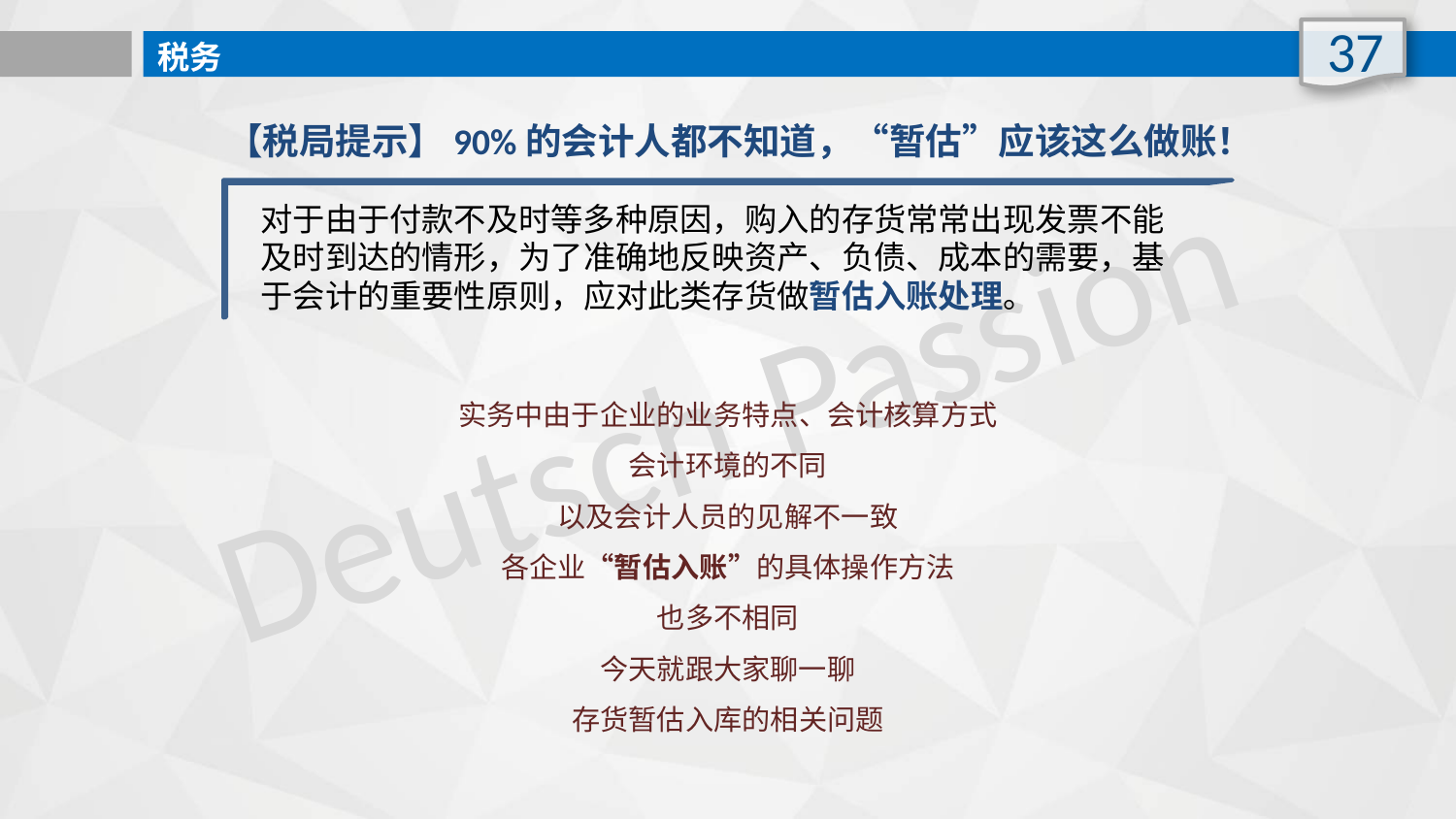

37

税务

【税局提示】90%的会计人都不知道，“暂估”应该这么做账！

对于由于付款不及时等多种原因，购入的存货常常出现发票不能及时到达的情形，为了准确地反映资产、负债、成本的需要，基于会计的重要性原则，应对此类存货做暂估入账处理。
Deutsch Passion
实务中由于企业的业务特点、会计核算方式
会计环境的不同
以及会计人员的见解不一致
各企业“暂估入账”的具体操作方法
也多不相同
今天就跟大家聊一聊
存货暂估入库的相关问题